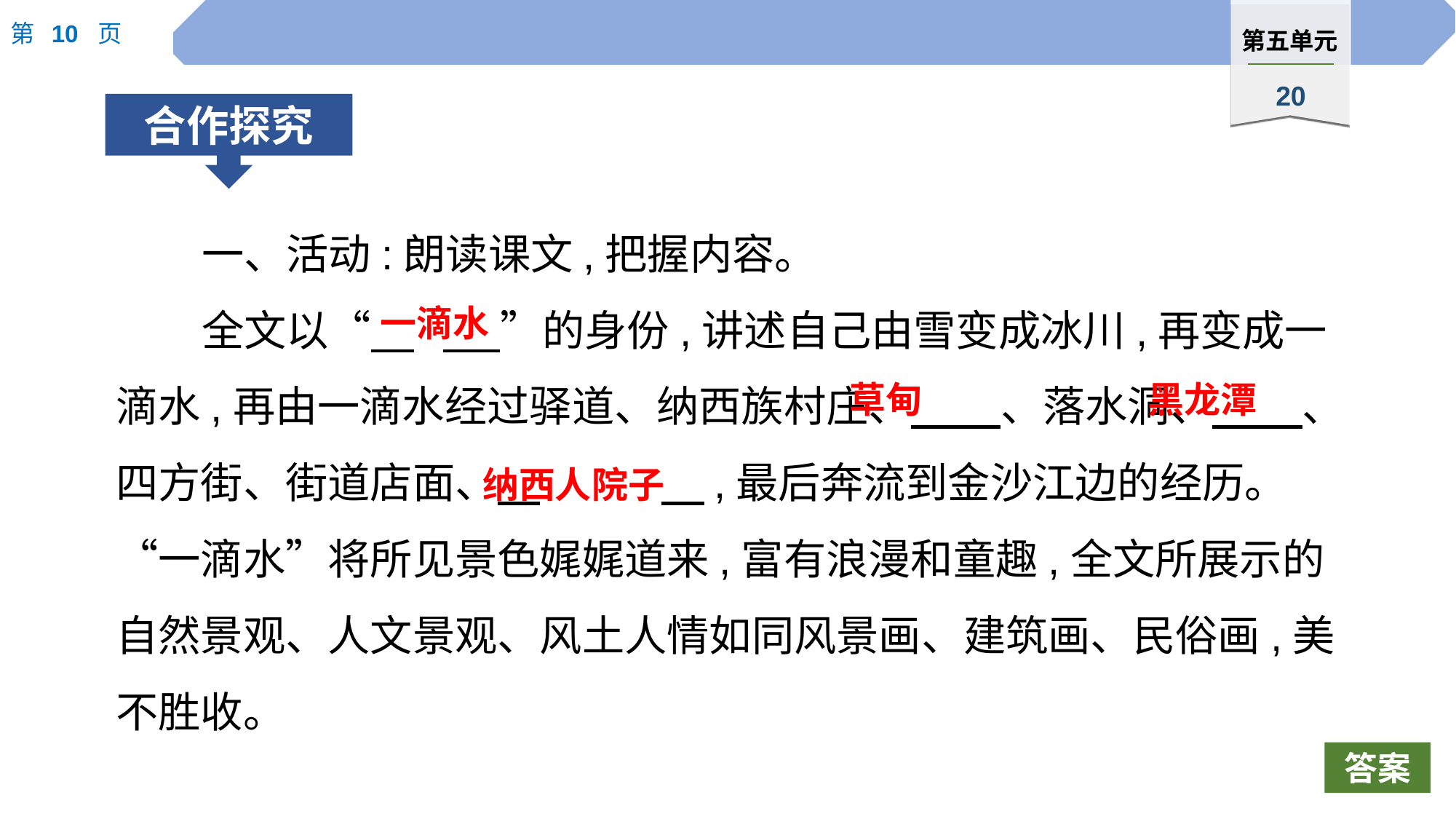

一、活动:朗读课文,把握内容。
全文以“　	      ”的身份,讲述自己由雪变成冰川,再变成一滴水,再由一滴水经过驿道、纳西族村庄、　     、落水洞、　     、四方街、街道店面、　		　,最后奔流到金沙江边的经历。“一滴水”将所见景色娓娓道来,富有浪漫和童趣,全文所展示的自然景观、人文景观、风土人情如同风景画、建筑画、民俗画,美不胜收。
一滴水
草甸
黑龙潭
纳西人院子
答案